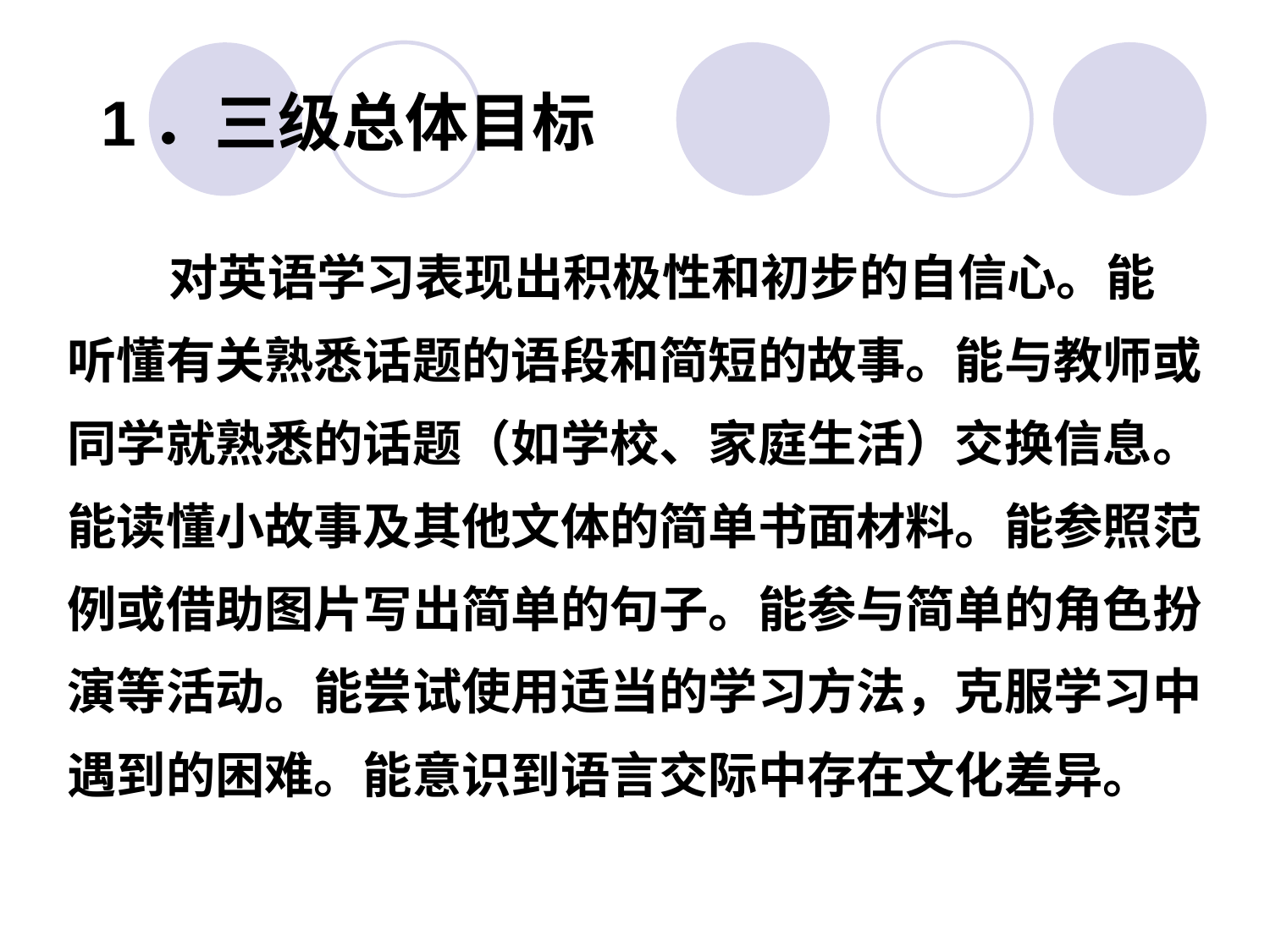

1．三级总体目标
        对英语学习表现出积极性和初步的自信心。能听懂有关熟悉话题的语段和简短的故事。能与教师或同学就熟悉的话题（如学校、家庭生活）交换信息。能读懂小故事及其他文体的简单书面材料。能参照范例或借助图片写出简单的句子。能参与简单的角色扮演等活动。能尝试使用适当的学习方法，克服学习中遇到的困难。能意识到语言交际中存在文化差异。